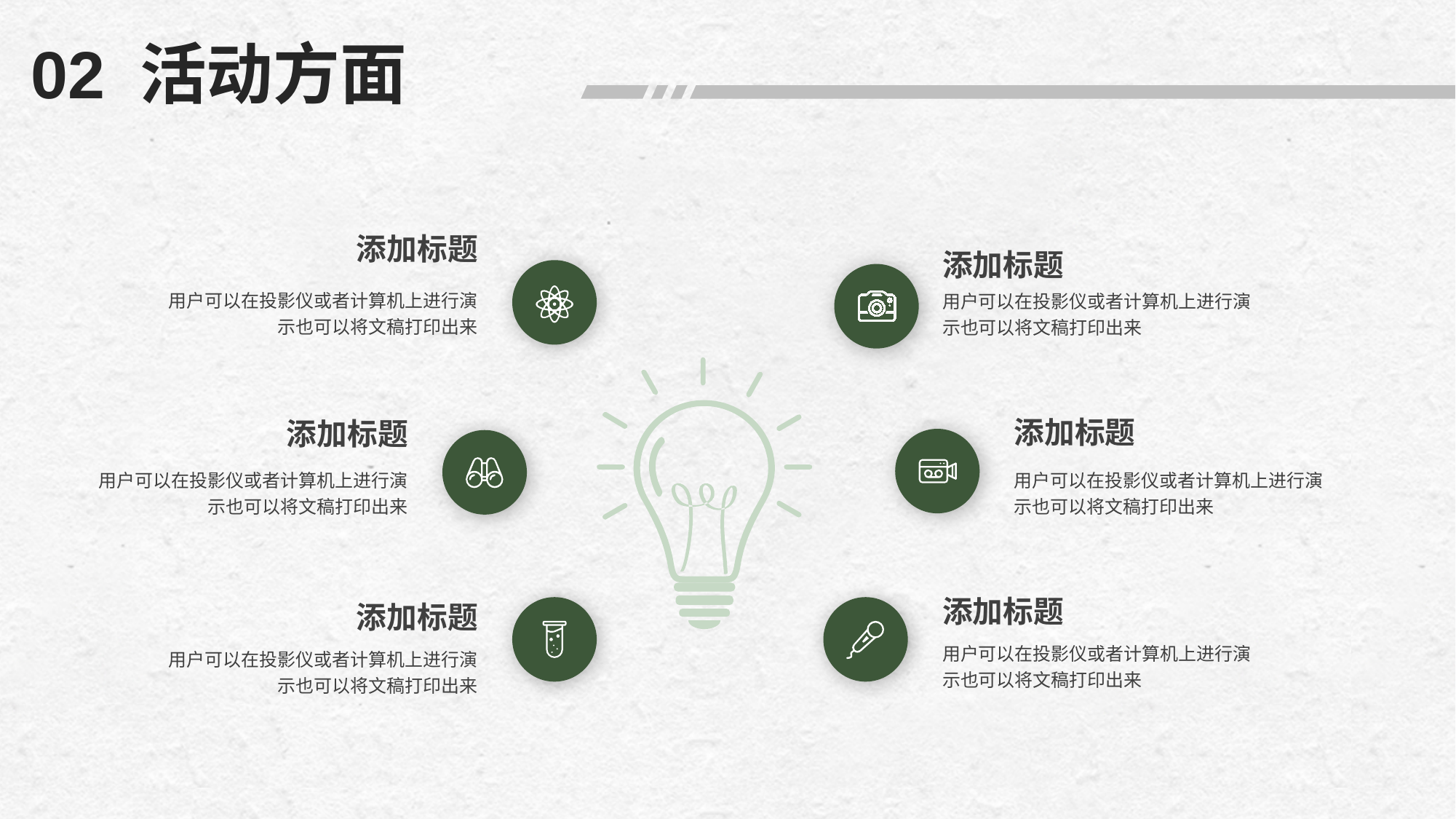

02 活动方面

添加标题
用户可以在投影仪或者计算机上进行演示也可以将文稿打印出来
添加标题
用户可以在投影仪或者计算机上进行演示也可以将文稿打印出来

添加标题
用户可以在投影仪或者计算机上进行演示也可以将文稿打印出来
添加标题
用户可以在投影仪或者计算机上进行演示也可以将文稿打印出来

添加标题
用户可以在投影仪或者计算机上进行演示也可以将文稿打印出来
添加标题
用户可以在投影仪或者计算机上进行演示也可以将文稿打印出来